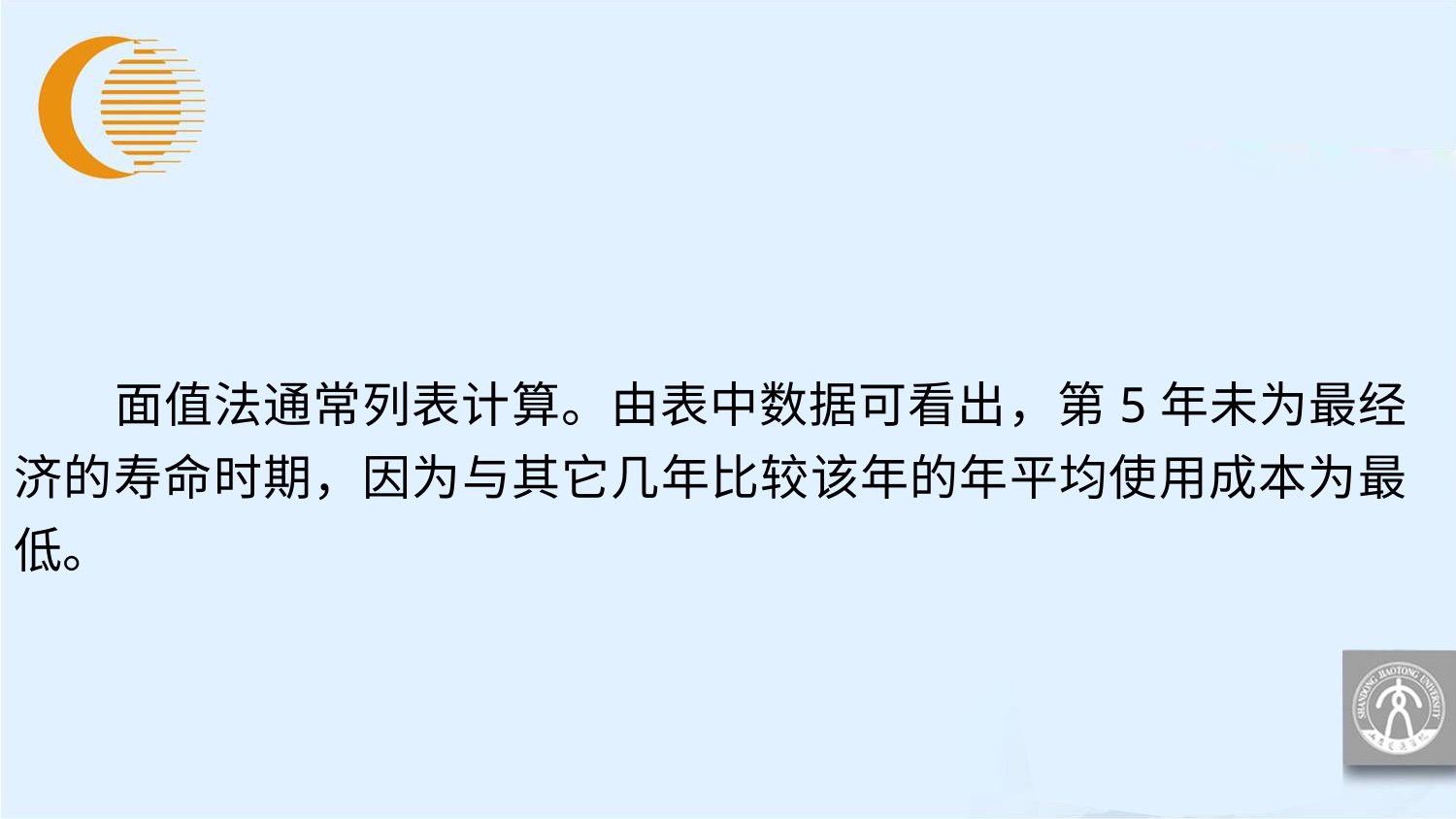

面值法通常列表计算。由表中数据可看出，第5年未为最经济的寿命时期，因为与其它几年比较该年的年平均使用成本为最低。